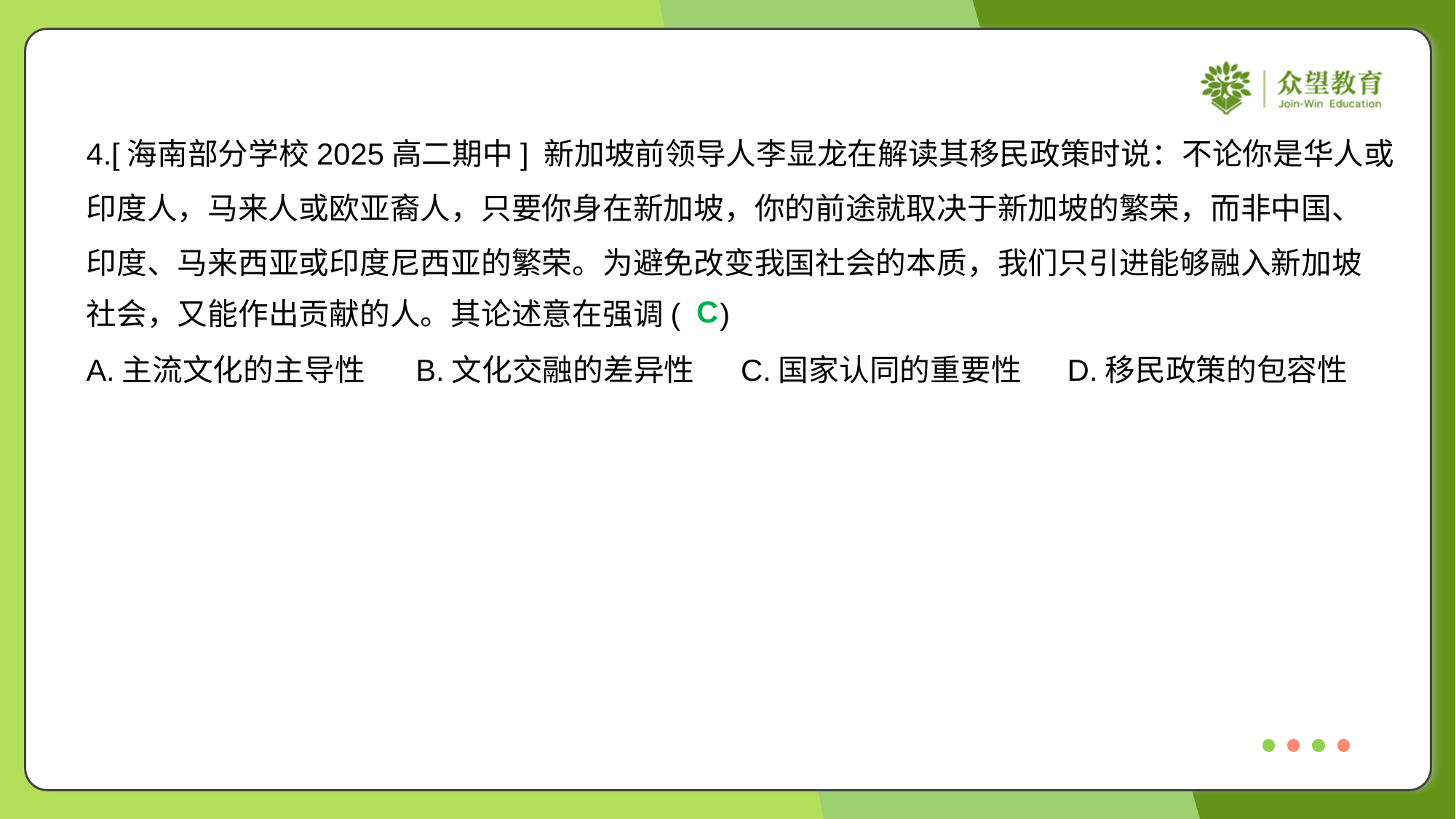

4.[海南部分学校2025高二期中] 新加坡前领导人李显龙在解读其移民政策时说：不论你是华人或
印度人，马来人或欧亚裔人，只要你身在新加坡，你的前途就取决于新加坡的繁荣，而非中国、
印度、马来西亚或印度尼西亚的繁荣。为避免改变我国社会的本质，我们只引进能够融入新加坡
社会，又能作出贡献的人。其论述意在强调(     )
C
A.主流文化的主导性	B.文化交融的差异性	C.国家认同的重要性	D.移民政策的包容性